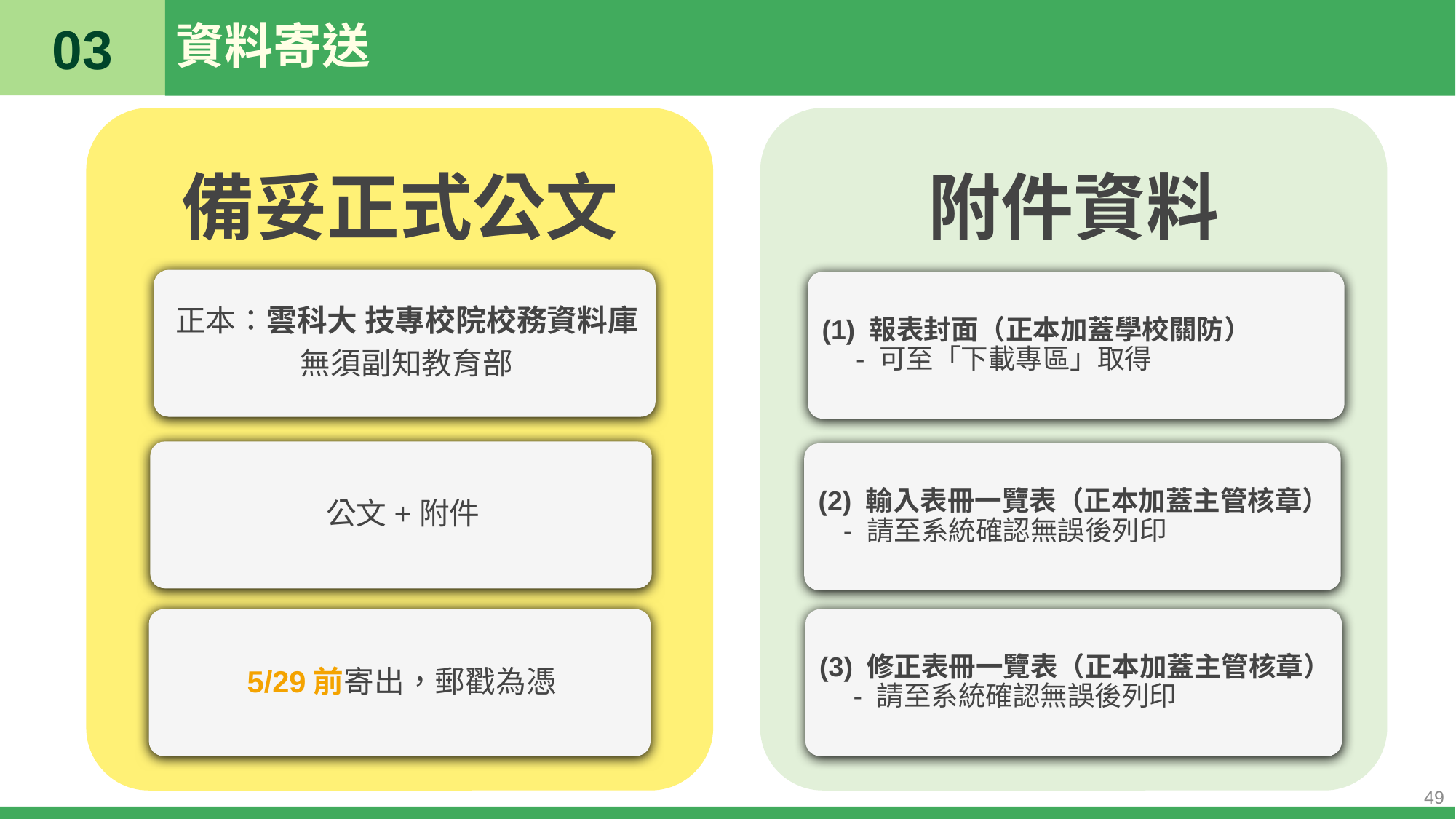

03
# 資料寄送
備妥正式公文
正本：雲科大 技專校院校務資料庫
無須副知教育部
公文+附件
5/29前寄出，郵戳為憑
附件資料
(1) 報表封面（正本加蓋學校關防）
　- 可至「下載專區」取得
(2) 輸入表冊一覽表（正本加蓋主管核章）
   - 請至系統確認無誤後列印
(3) 修正表冊一覽表（正本加蓋主管核章）
　- 請至系統確認無誤後列印

49